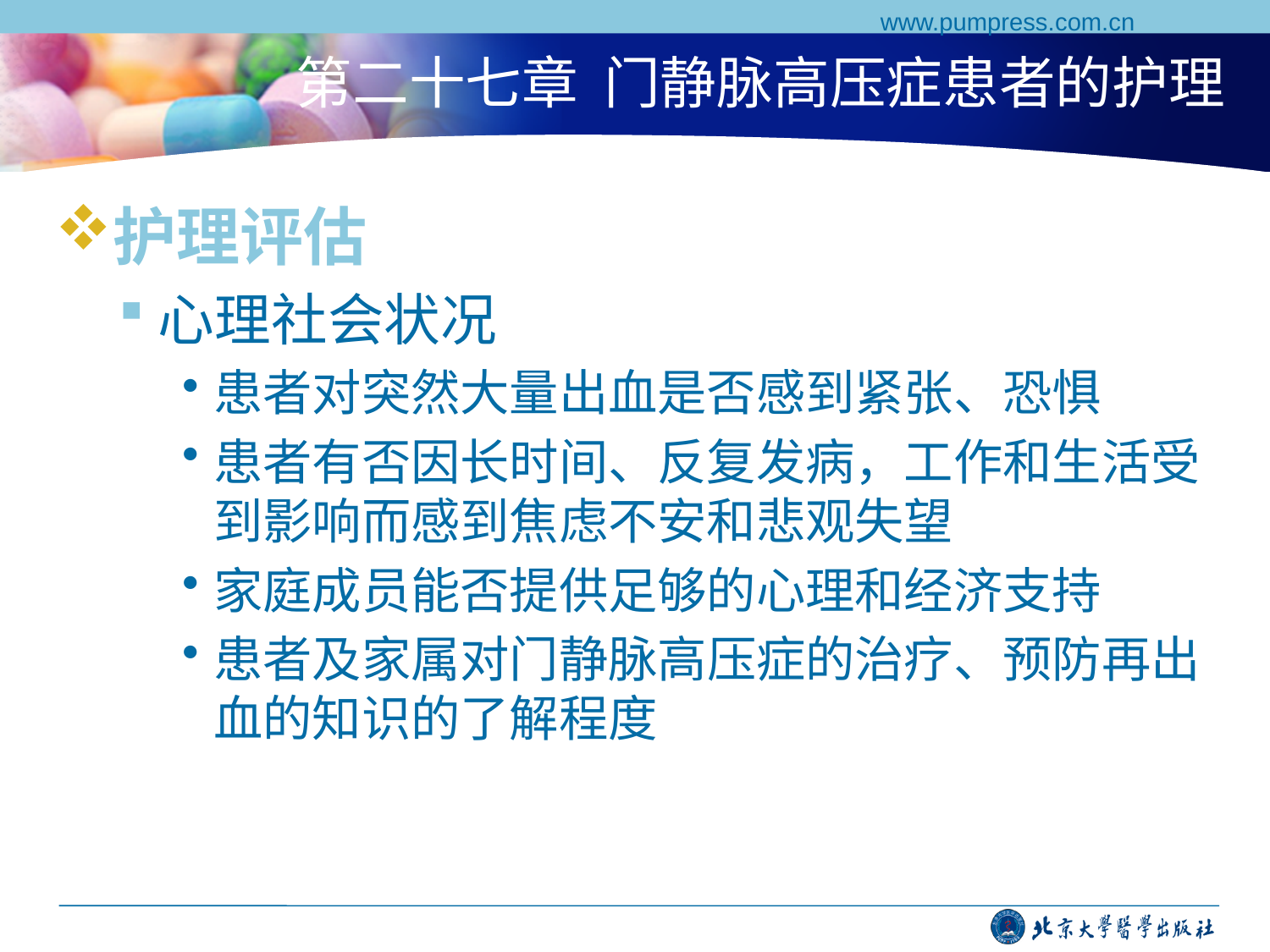

www.pumpress.com.cn
# 第二十七章  门静脉高压症患者的护理
护理评估
心理社会状况
患者对突然大量出血是否感到紧张、恐惧
患者有否因长时间、反复发病，工作和生活受到影响而感到焦虑不安和悲观失望
家庭成员能否提供足够的心理和经济支持
患者及家属对门静脉高压症的治疗、预防再出血的知识的了解程度